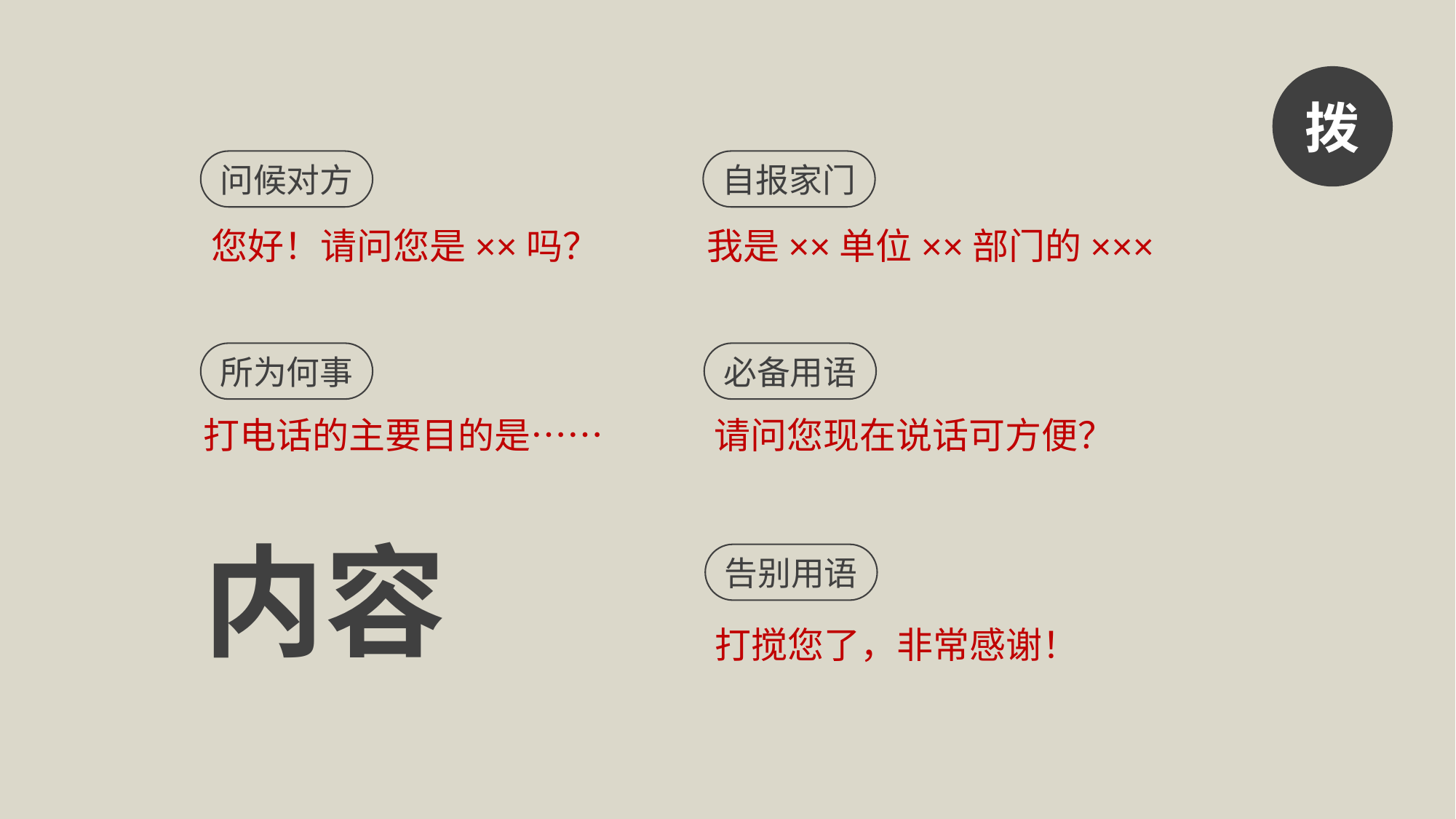

拨
问候对方
自报家门
您好！请问您是××吗？
我是××单位××部门的×××
所为何事
必备用语
打电话的主要目的是……
请问您现在说话可方便？
内容
告别用语
打搅您了，非常感谢！